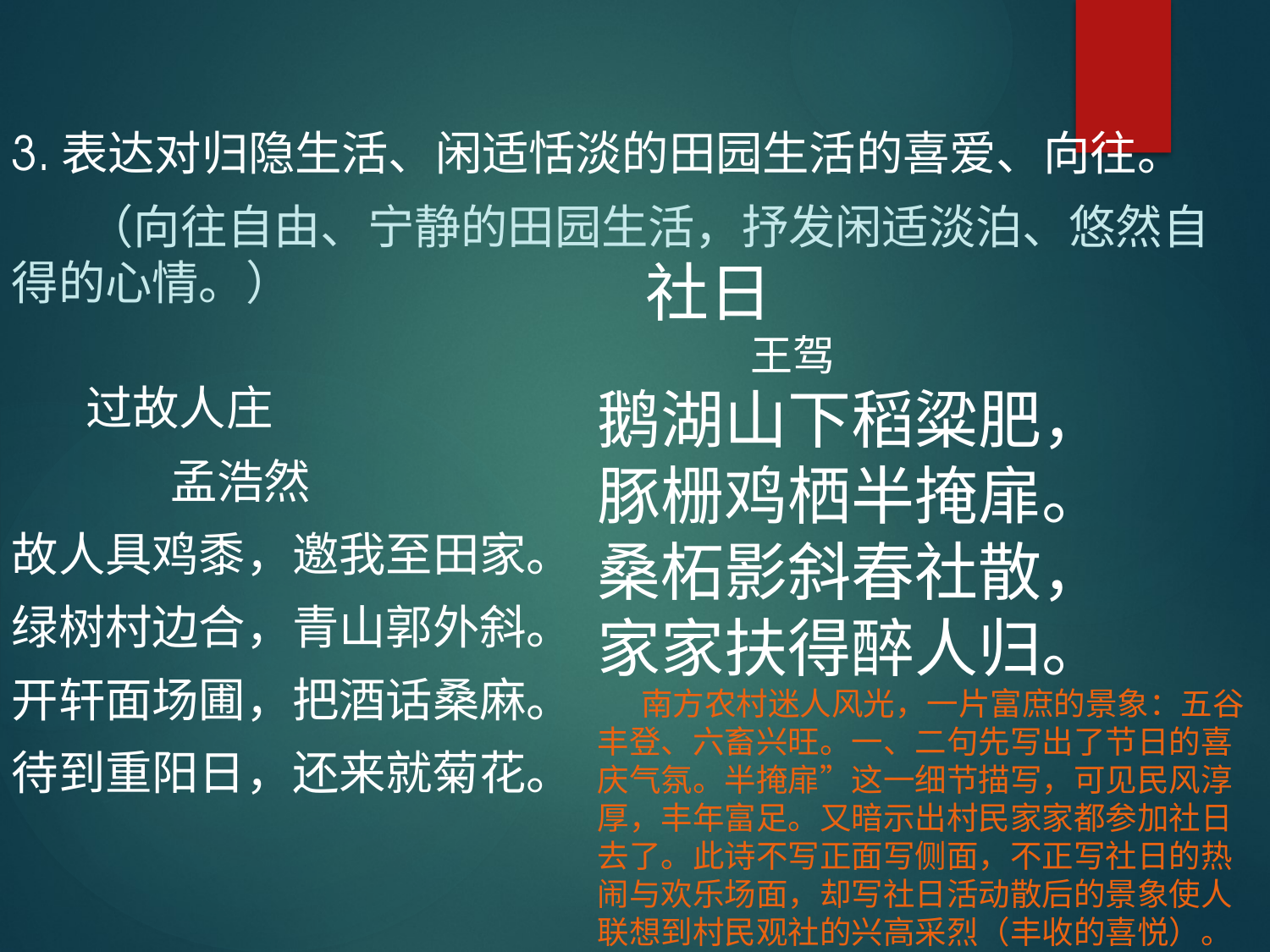

3.表达对归隐生活、闲适恬淡的田园生活的喜爱、向往。
     （向往自由、宁静的田园生活，抒发闲适淡泊、悠然自得的心情。）

      过故人庄
              孟浩然
故人具鸡黍，邀我至田家。
绿树村边合，青山郭外斜。
开轩面场圃，把酒话桑麻。
待到重阳日，还来就菊花。

    社日
               王驾
鹅湖山下稻粱肥，
豚栅鸡栖半掩扉。
桑柘影斜春社散，
家家扶得醉人归。
     南方农村迷人风光，一片富庶的景象：五谷丰登、六畜兴旺。一、二句先写出了节日的喜庆气氛。半掩扉”这一细节描写，可见民风淳厚，丰年富足。又暗示出村民家家都参加社日去了。此诗不写正面写侧面，不正写社日的热闹与欢乐场面，却写社日活动散后的景象使人联想到村民观社的兴高采烈（丰收的喜悦）。